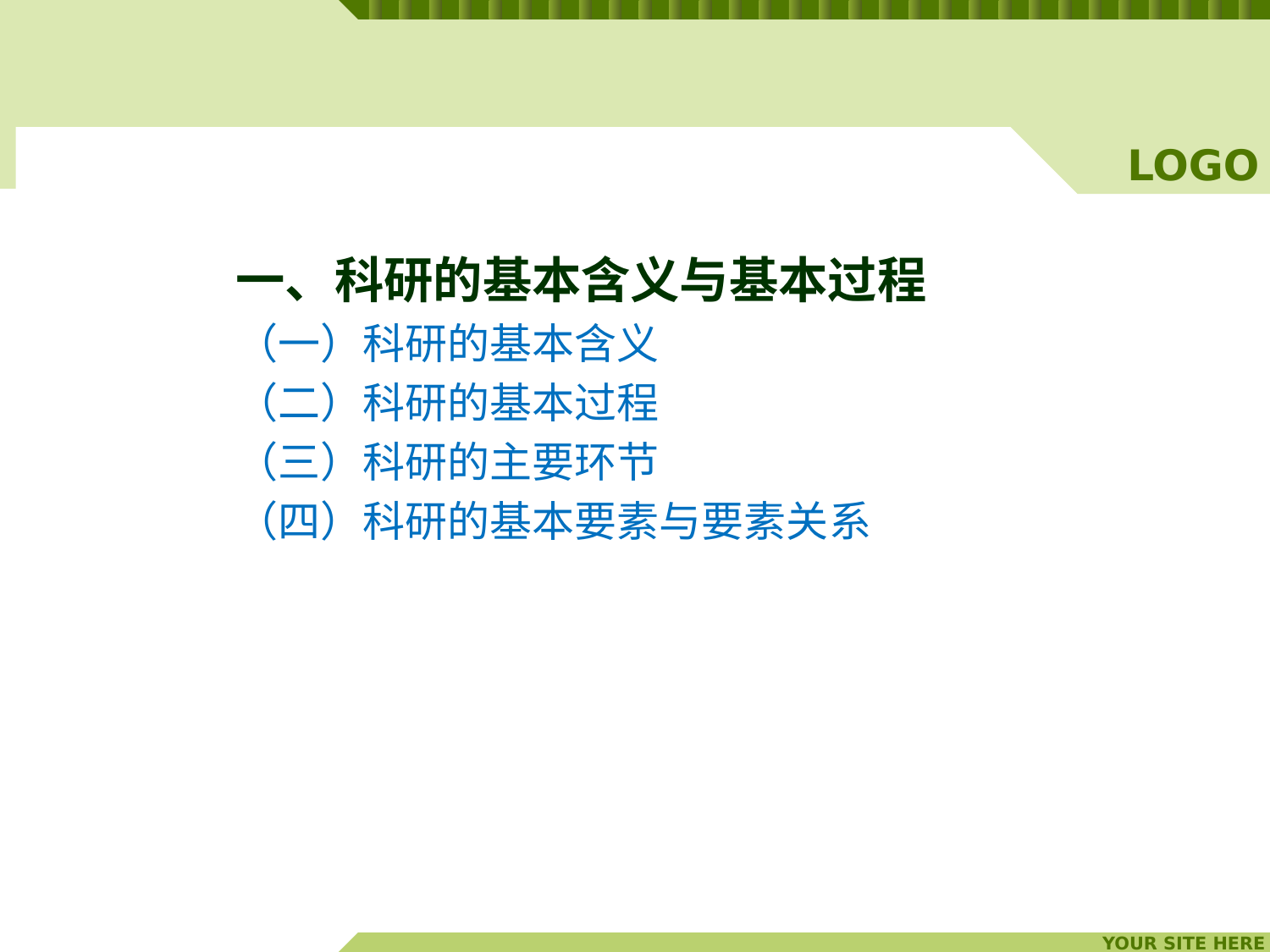

一、科研的基本含义与基本过程
（一）科研的基本含义
（二）科研的基本过程
（三）科研的主要环节
（四）科研的基本要素与要素关系